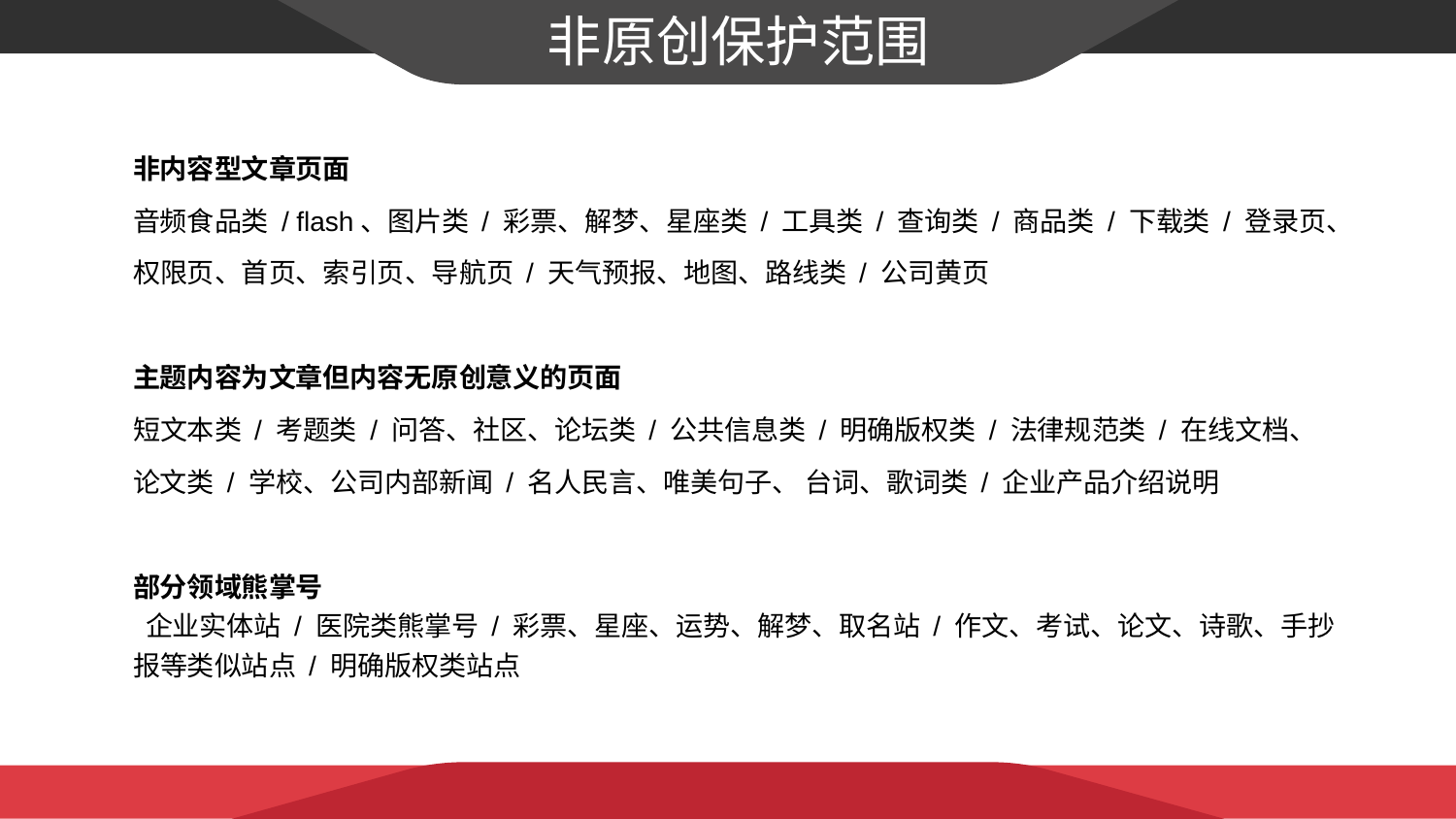

非原创保护范围

非内容型文章页面
音频食品类 / flash、图片类 / 彩票、解梦、星座类 / 工具类 / 查询类 / 商品类 / 下载类 / 登录页、
权限页、首页、索引页、导航页 / 天气预报、地图、路线类 / 公司黄页

主题内容为文章但内容无原创意义的页面
短文本类 / 考题类 / 问答、社区、论坛类 / 公共信息类 / 明确版权类 / 法律规范类 / 在线文档、
论文类 / 学校、公司内部新闻 / 名人民言、唯美句子、 台词、歌词类 / 企业产品介绍说明

部分领域熊掌号
 企业实体站 / 医院类熊掌号 / 彩票、星座、运势、解梦、取名站 / 作文、考试、论文、诗歌、手抄报等类似站点 / 明确版权类站点